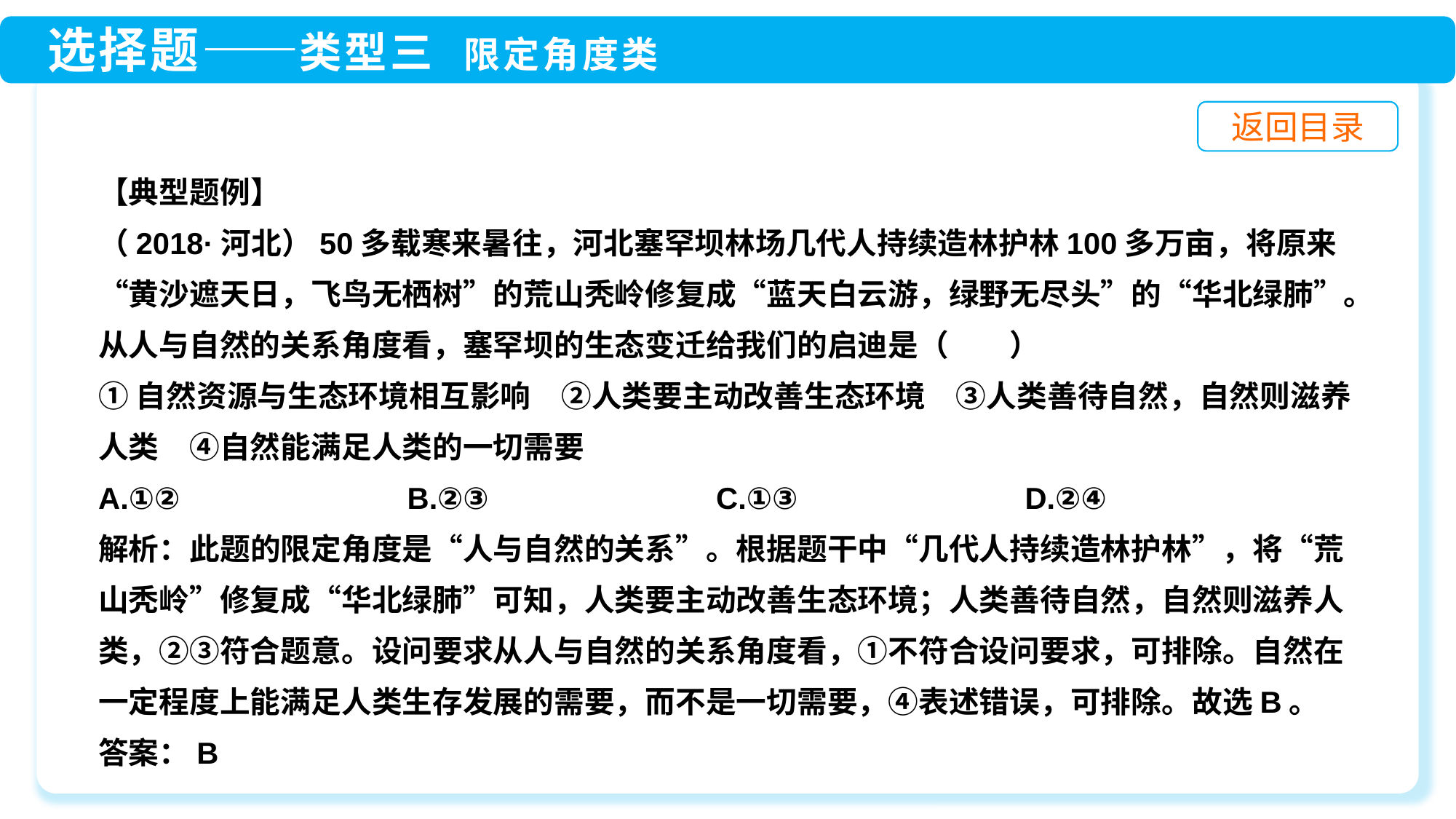

【典型题例】
（2018·河北）50多载寒来暑往，河北塞罕坝林场几代人持续造林护林100多万亩，将原来“黄沙遮天日，飞鸟无栖树”的荒山秃岭修复成“蓝天白云游，绿野无尽头”的“华北绿肺”。从人与自然的关系角度看，塞罕坝的生态变迁给我们的启迪是（　　）
①自然资源与生态环境相互影响　②人类要主动改善生态环境　③人类善待自然，自然则滋养人类　④自然能满足人类的一切需要
A.①②　　　　　　　B.②③　　　　　　　C.①③　　　　　　　D.②④
解析：此题的限定角度是“人与自然的关系”。根据题干中“几代人持续造林护林”，将“荒山秃岭”修复成“华北绿肺”可知，人类要主动改善生态环境；人类善待自然，自然则滋养人类，②③符合题意。设问要求从人与自然的关系角度看，①不符合设问要求，可排除。自然在一定程度上能满足人类生存发展的需要，而不是一切需要，④表述错误，可排除。故选B。
答案：B